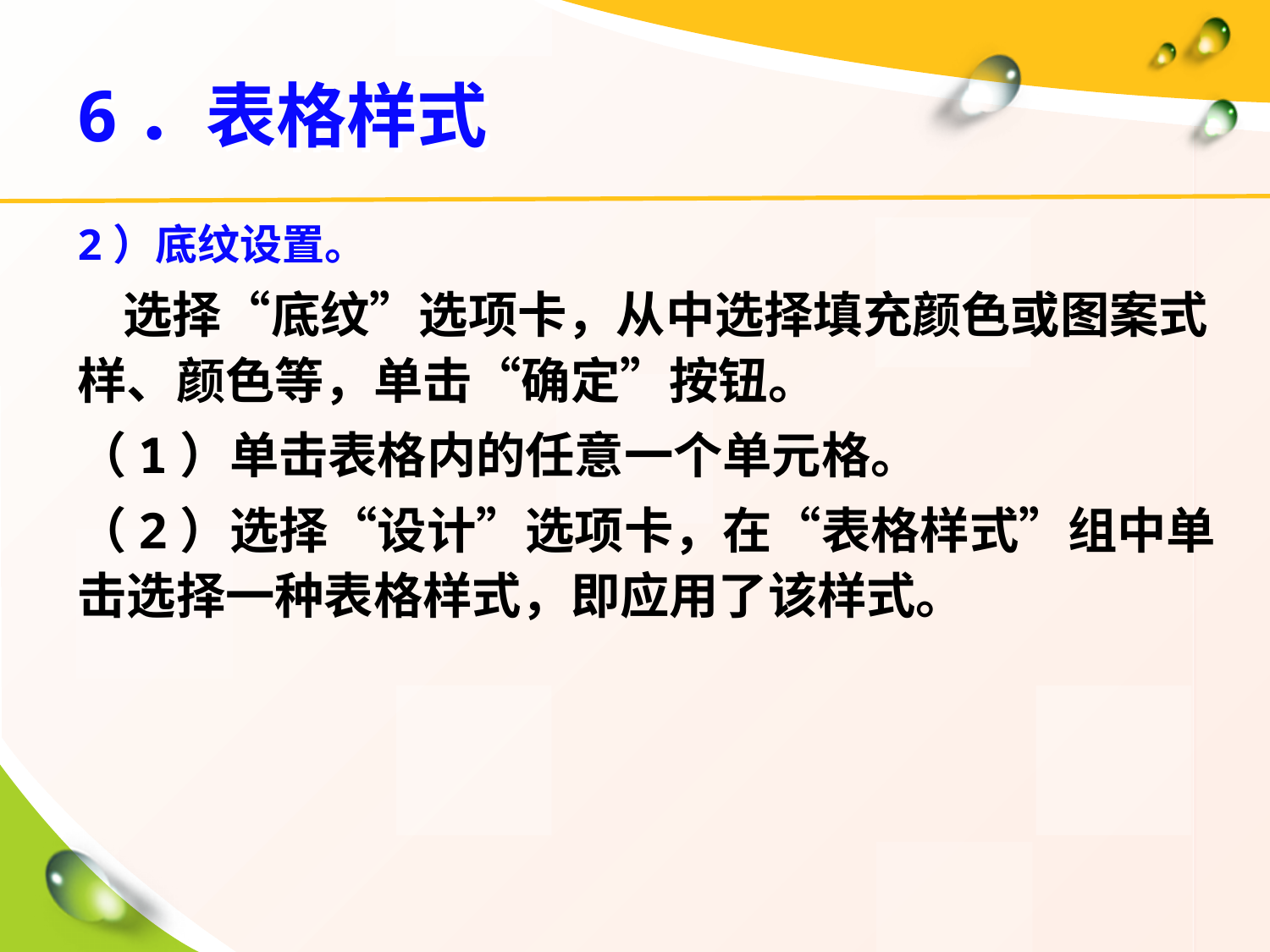

# 6．表格样式
2）底纹设置。
   选择“底纹”选项卡，从中选择填充颜色或图案式样、颜色等，单击“确定”按钮。
（1）单击表格内的任意一个单元格。
（2）选择“设计”选项卡，在“表格样式”组中单击选择一种表格样式，即应用了该样式。